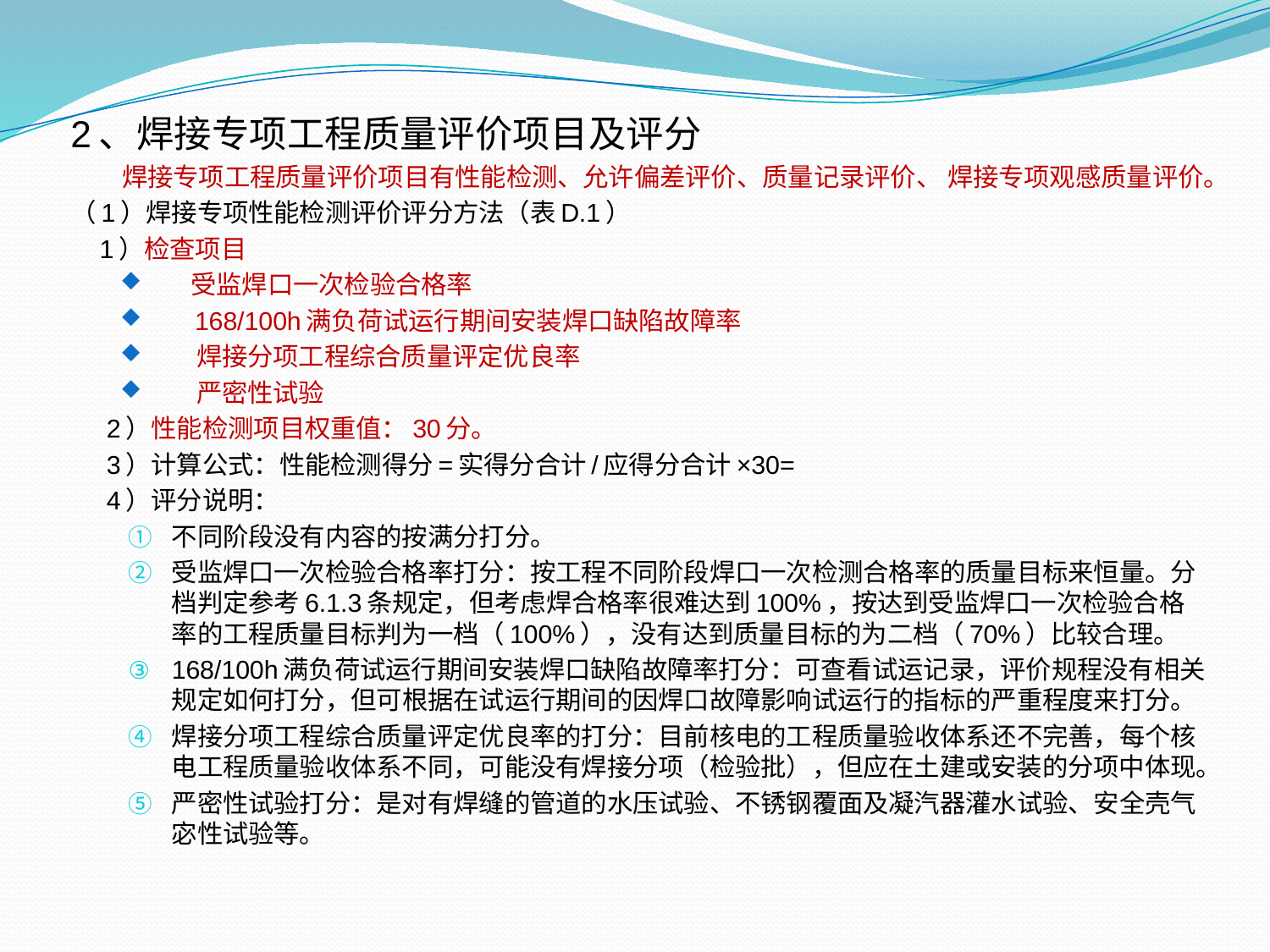

2、焊接专项工程质量评价项目及评分
        焊接专项工程质量评价项目有性能检测、允许偏差评价、质量记录评价、 焊接专项观感质量评价。
（1）焊接专项性能检测评价评分方法（表D.1）
    1）检查项目
      受监焊口一次检验合格率
      168/100h满负荷试运行期间安装焊口缺陷故障率
       焊接分项工程综合质量评定优良率
       严密性试验
     2）性能检测项目权重值：30分。
     3）计算公式：性能检测得分=实得分合计/应得分合计×30=
     4）评分说明：
不同阶段没有内容的按满分打分。
受监焊口一次检验合格率打分：按工程不同阶段焊口一次检测合格率的质量目标来恒量。分档判定参考6.1.3条规定，但考虑焊合格率很难达到100%，按达到受监焊口一次检验合格率的工程质量目标判为一档（100%），没有达到质量目标的为二档（70%）比较合理。
168/100h满负荷试运行期间安装焊口缺陷故障率打分：可查看试运记录，评价规程没有相关规定如何打分，但可根据在试运行期间的因焊口故障影响试运行的指标的严重程度来打分。
焊接分项工程综合质量评定优良率的打分：目前核电的工程质量验收体系还不完善，每个核电工程质量验收体系不同，可能没有焊接分项（检验批），但应在土建或安装的分项中体现。
严密性试验打分：是对有焊缝的管道的水压试验、不锈钢覆面及凝汽器灌水试验、安全壳气宓性试验等。